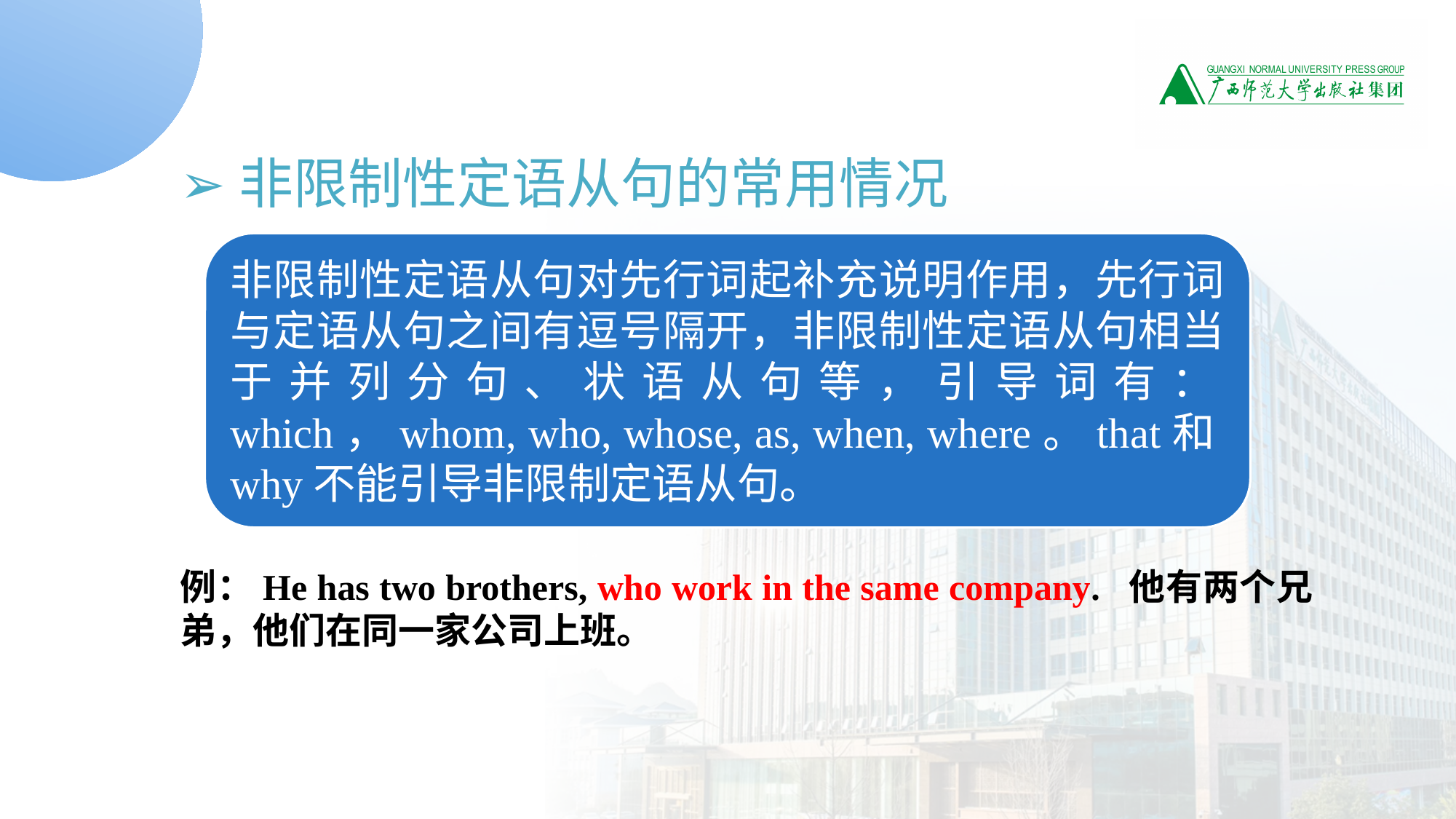

➢非限制性定语从句的常用情况

例：He has two brothers, who work in the same company.  他有两个兄弟，他们在同一家公司上班。

非限制性定语从句对先行词起补充说明作用，先行词与定语从句之间有逗号隔开，非限制性定语从句相当于并列分句、状语从句等，引导词有：which，whom, who, whose, as, when, where。that和why不能引导非限制定语从句。